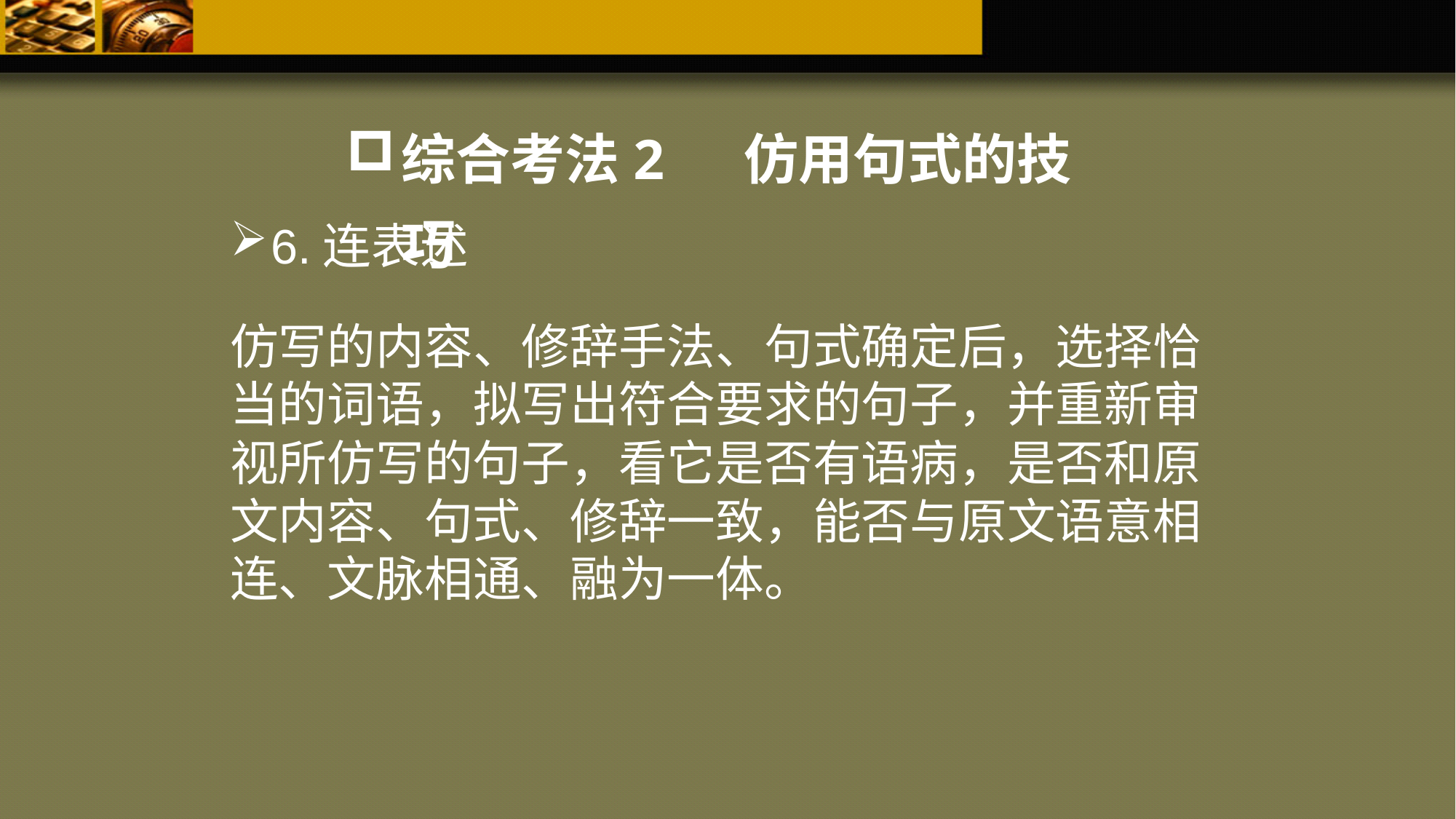

综合考法2  仿用句式的技巧
6.连表述
仿写的内容、修辞手法、句式确定后，选择恰当的词语，拟写出符合要求的句子，并重新审视所仿写的句子，看它是否有语病，是否和原文内容、句式、修辞一致，能否与原文语意相连、文脉相通、融为一体。